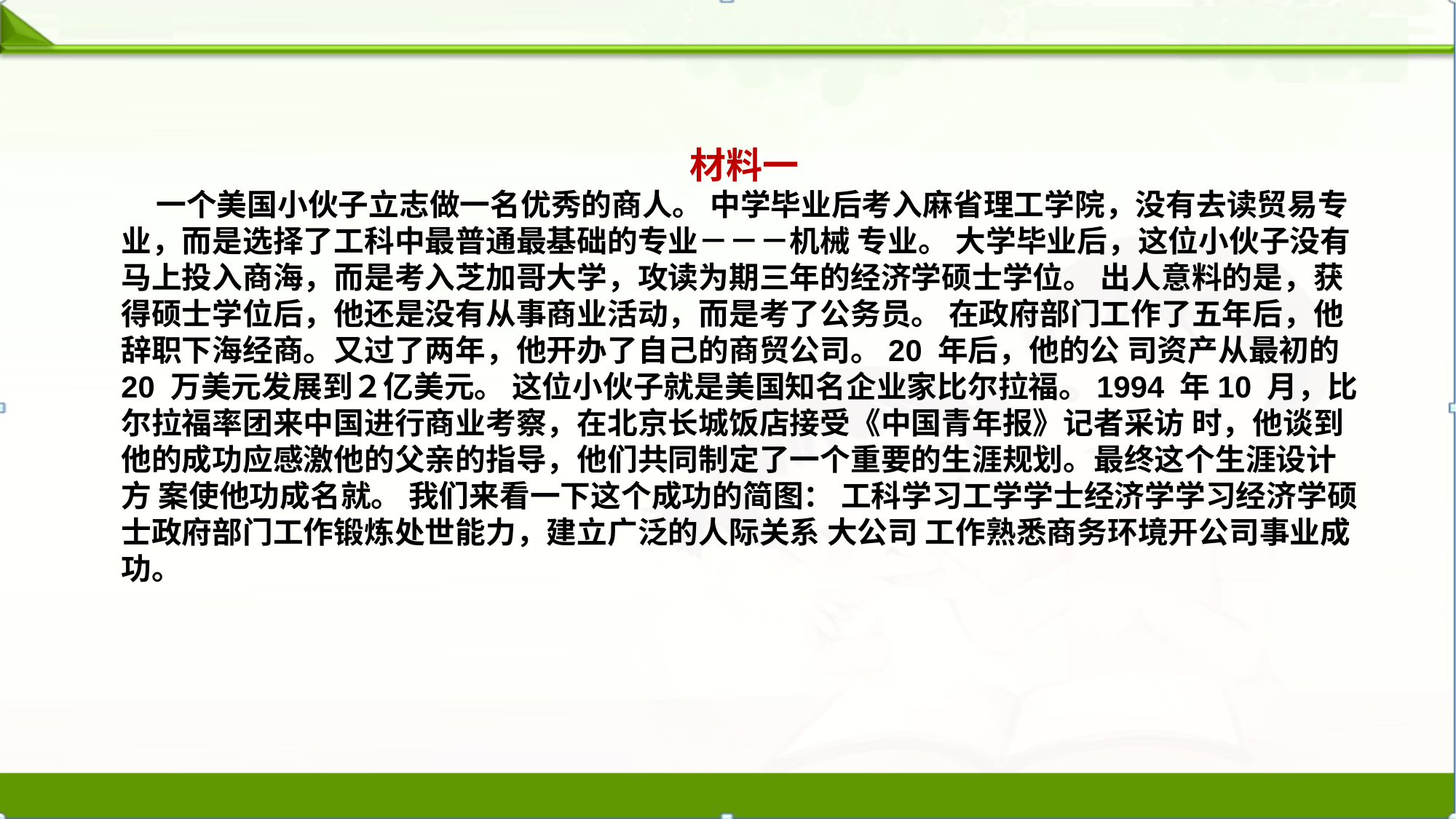

材料一
    一个美国小伙子立志做一名优秀的商人。 中学毕业后考入麻省理工学院，没有去读贸易专业，而是选择了工科中最普通最基础的专业－－－机械 专业。 大学毕业后，这位小伙子没有马上投入商海，而是考入芝加哥大学，攻读为期三年的经济学硕士学位。 出人意料的是，获得硕士学位后，他还是没有从事商业活动，而是考了公务员。 在政府部门工作了五年后，他辞职下海经商。又过了两年，他开办了自己的商贸公司。20 年后，他的公 司资产从最初的20 万美元发展到２亿美元。 这位小伙子就是美国知名企业家比尔拉福。1994 年10 月，比尔拉福率团来中国进行商业考察，在北京长城饭店接受《中国青年报》记者采访 时，他谈到他的成功应感激他的父亲的指导，他们共同制定了一个重要的生涯规划。最终这个生涯设计方 案使他功成名就。 我们来看一下这个成功的简图： 工科学习工学学士经济学学习经济学硕士政府部门工作锻炼处世能力，建立广泛的人际关系 大公司 工作熟悉商务环境开公司事业成功。